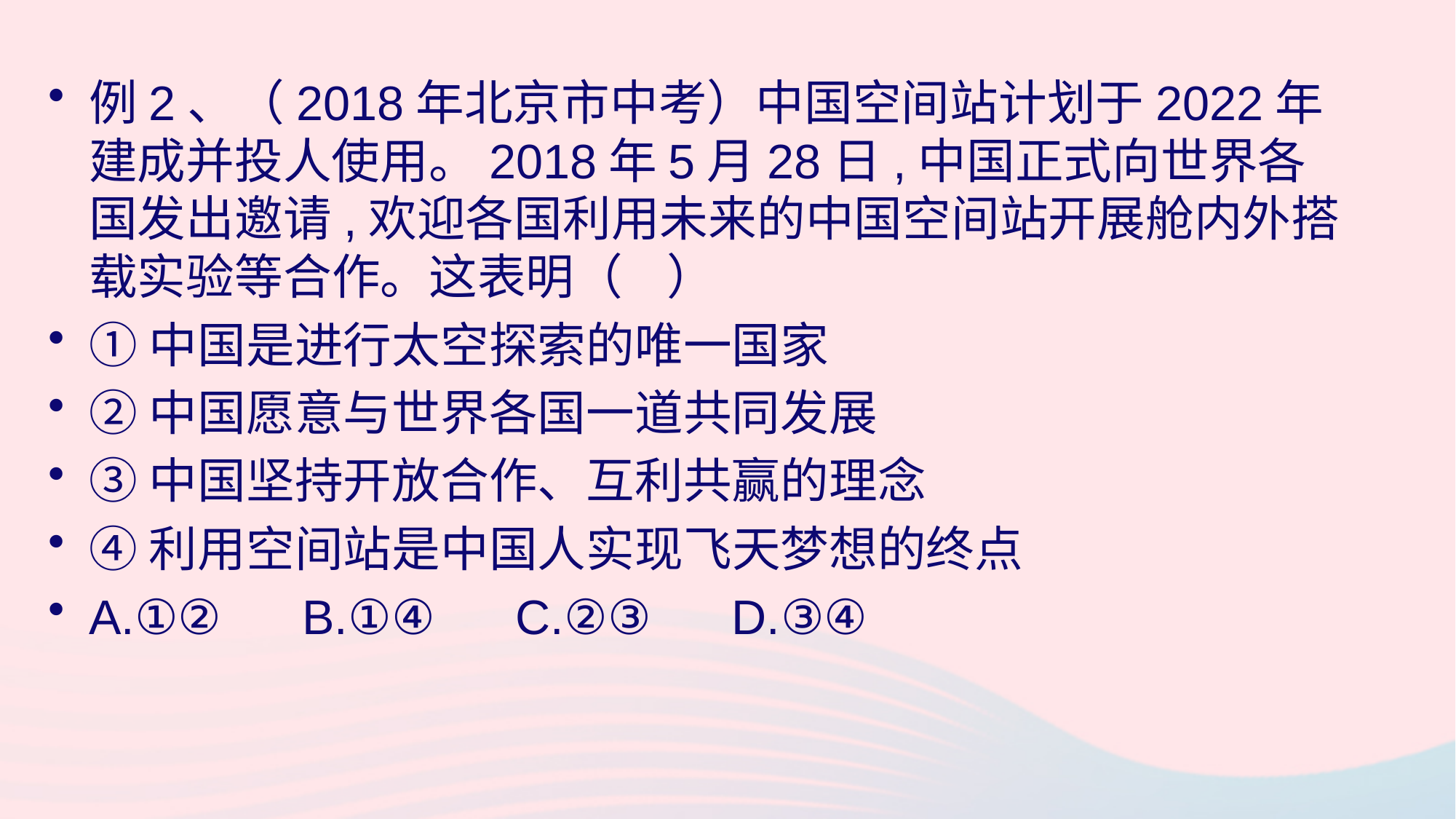

例2、（2018年北京市中考）中国空间站计划于2022年建成并投人使用。2018年5月28日,中国正式向世界各国发出邀请,欢迎各国利用未来的中国空间站开展舱内外搭载实验等合作。这表明（    ）
①中国是进行太空探索的唯一国家
②中国愿意与世界各国一道共同发展
③中国坚持开放合作、互利共赢的理念
④利用空间站是中国人实现飞天梦想的终点
A.①②      B.①④      C.②③      D.③④